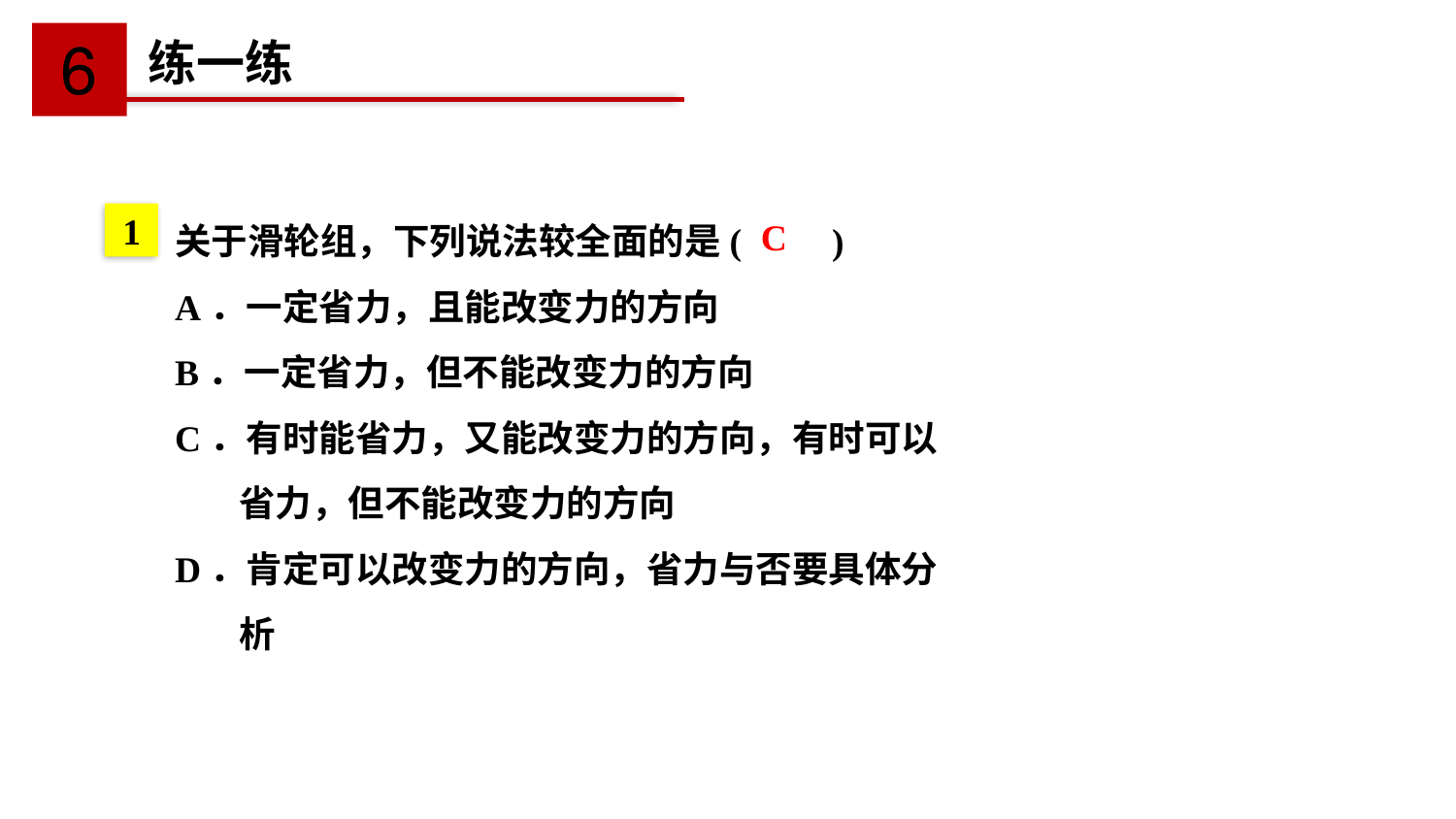

6
练一练
关于滑轮组，下列说法较全面的是(　　)
A．一定省力，且能改变力的方向
B．一定省力，但不能改变力的方向
C．有时能省力，又能改变力的方向，有时可以省力，但不能改变力的方向
D．肯定可以改变力的方向，省力与否要具体分析
1
C